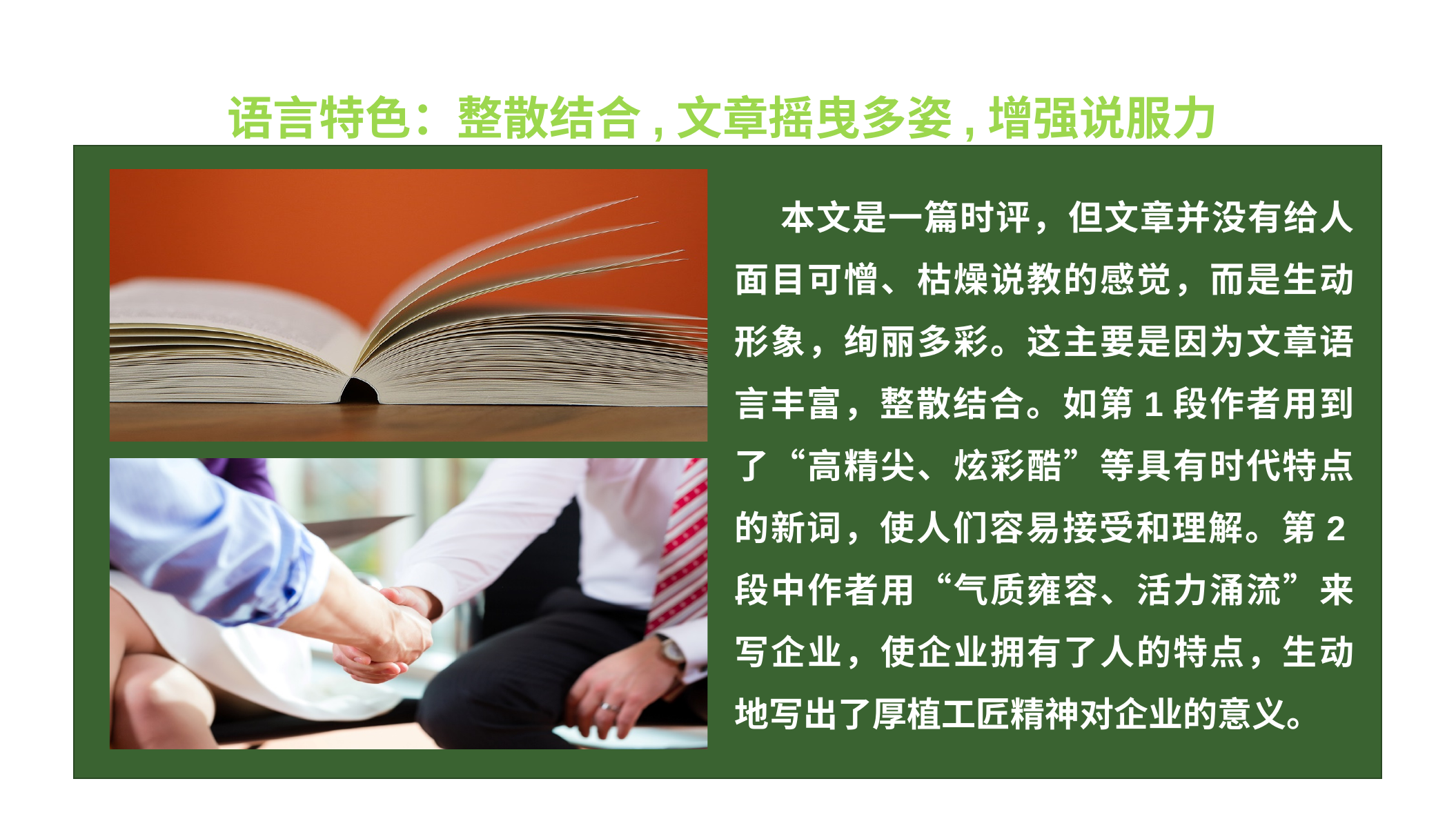

语言特色：整散结合,文章摇曳多姿,增强说服力

    本文是一篇时评，但文章并没有给人面目可憎、枯燥说教的感觉，而是生动形象，绚丽多彩。这主要是因为文章语言丰富，整散结合。如第1段作者用到了“高精尖、炫彩酷”等具有时代特点的新词，使人们容易接受和理解。第2段中作者用“气质雍容、活力涌流”来写企业，使企业拥有了人的特点，生动地写出了厚植工匠精神对企业的意义。